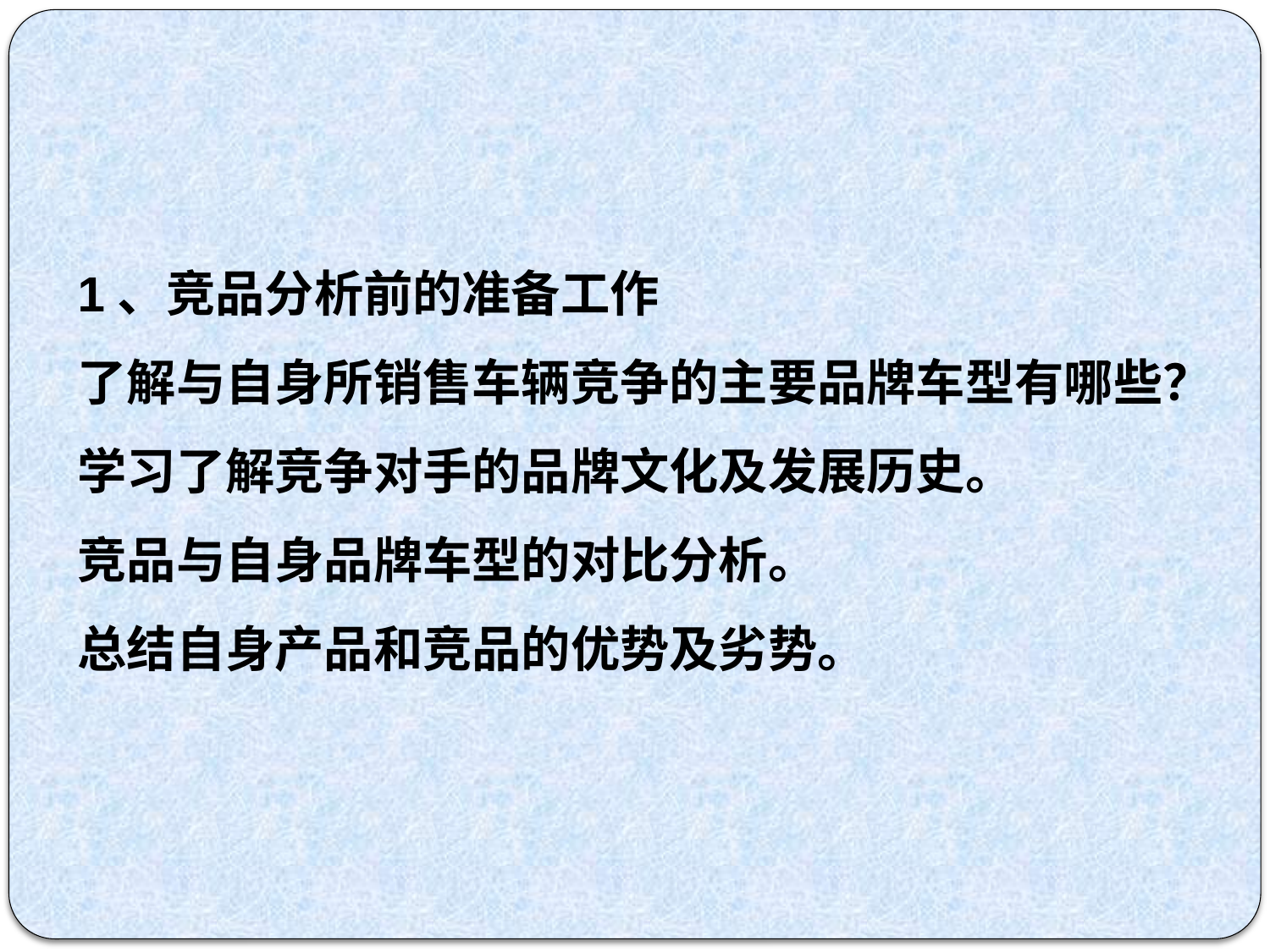

1、竞品分析前的准备工作
了解与自身所销售车辆竞争的主要品牌车型有哪些？
学习了解竞争对手的品牌文化及发展历史。
竞品与自身品牌车型的对比分析。
总结自身产品和竞品的优势及劣势。